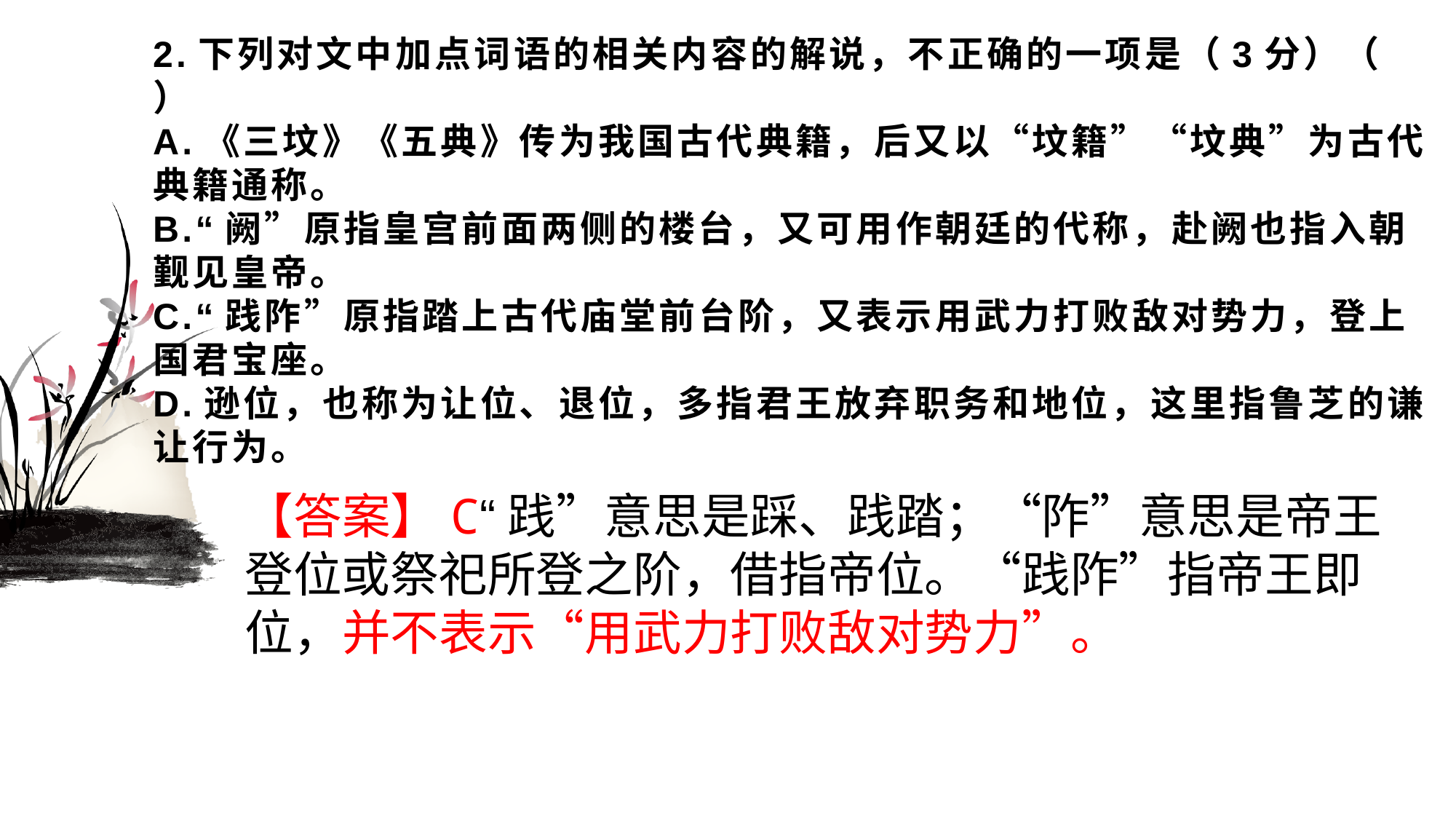

# 2.下列对文中加点词语的相关内容的解说，不正确的一项是（3分）（    ） A.《三坟》《五典》传为我国古代典籍，后又以“坟籍”“坟典”为古代典籍通称。 B.“阙”原指皇宫前面两侧的楼台，又可用作朝廷的代称，赴阙也指入朝觐见皇帝。 C.“践阼”原指踏上古代庙堂前台阶，又表示用武力打败敌对势力，登上国君宝座。 D.逊位，也称为让位、退位，多指君王放弃职务和地位，这里指鲁芝的谦让行为。
【答案】C“践”意思是踩、践踏；“阼”意思是帝王登位或祭祀所登之阶，借指帝位。“践阼”指帝王即位，并不表示“用武力打败敌对势力”。